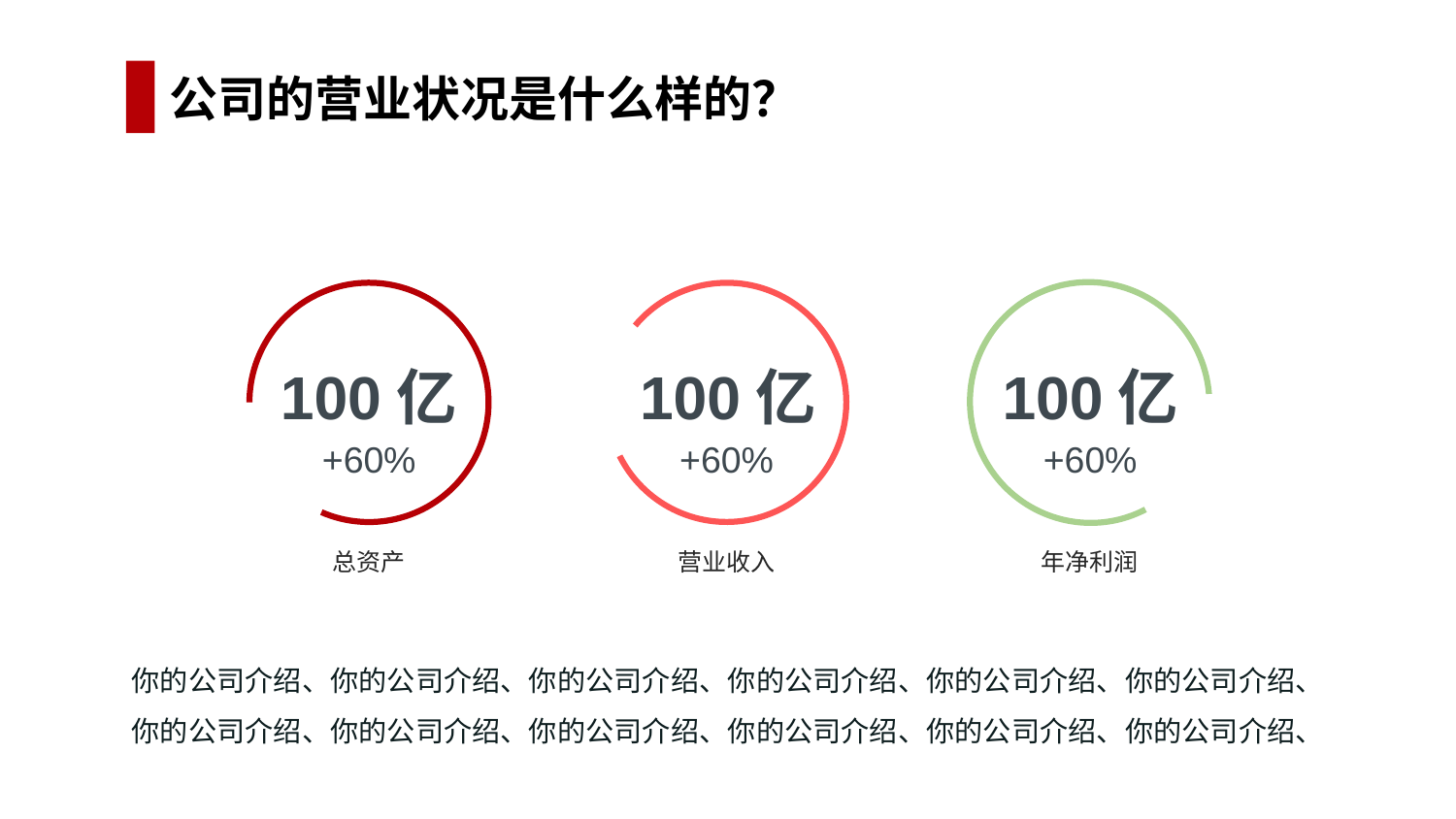

公司的营业状况是什么样的？

100亿
+60%
100亿
+60%
100亿
+60%
年净利润
总资产
营业收入
你的公司介绍、你的公司介绍、你的公司介绍、你的公司介绍、你的公司介绍、你的公司介绍、你的公司介绍、你的公司介绍、你的公司介绍、你的公司介绍、你的公司介绍、你的公司介绍、